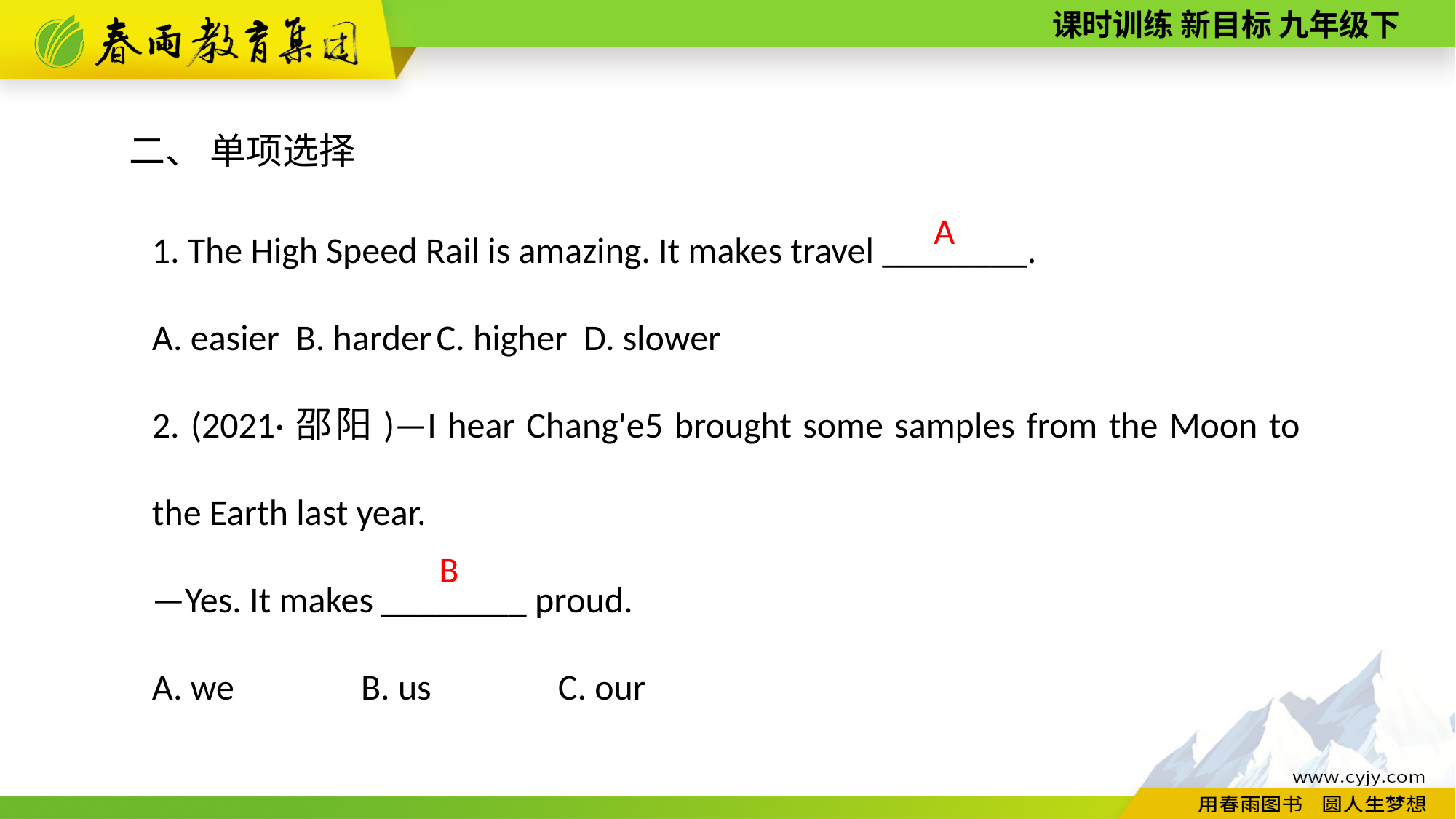

二、 单项选择
1. The High Speed Rail is amazing. It makes travel ________.
A. easier  B. harder C. higher  D. slower
2. (2021·邵阳)—I hear Chang'e­5 brought some samples from the Moon to the Earth last year.
—Yes. It makes ________ proud.
A. we　　　B. us　　　C. our
A
B